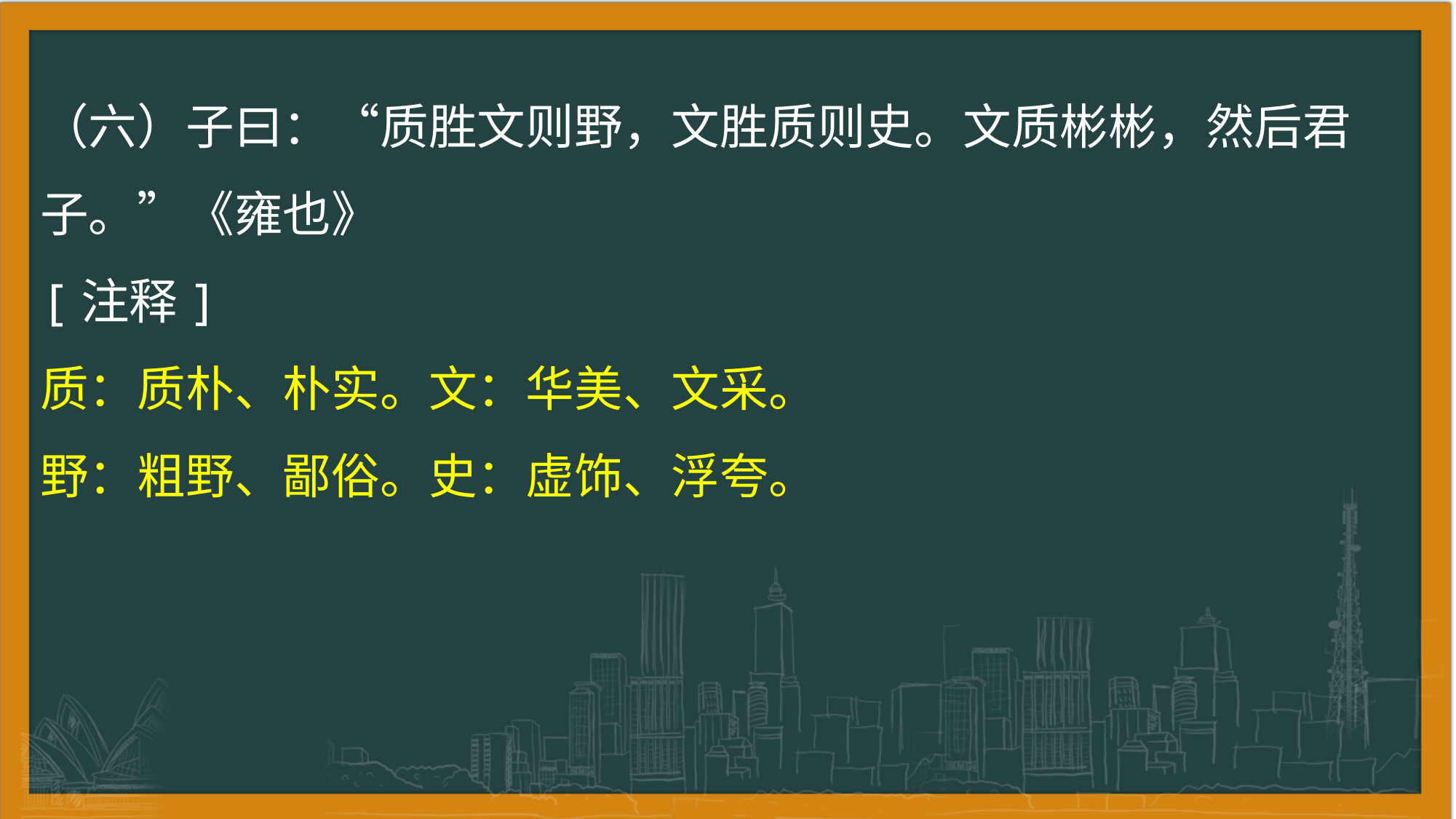

（六）子曰：“质胜文则野，文胜质则史。文质彬彬，然后君子。”《雍也》
[注释]
质：质朴、朴实。文：华美、文采。
野：粗野、鄙俗。史：虚饰、浮夸。